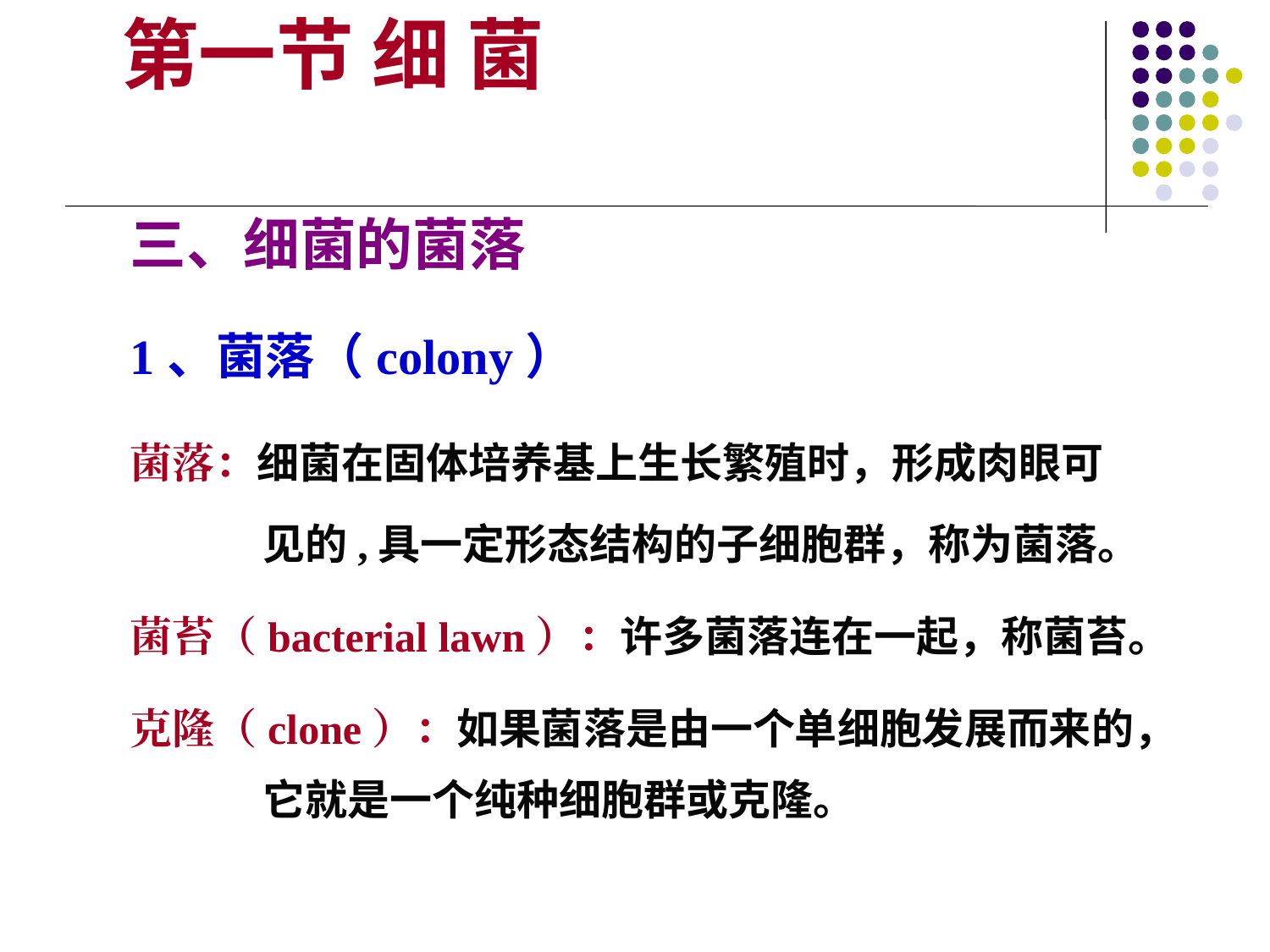

第一节 细 菌
三、细菌的菌落
1、菌落（colony）
菌落：细菌在固体培养基上生长繁殖时，形成肉眼可见的,具一定形态结构的子细胞群，称为菌落。
菌苔（bacterial lawn）：许多菌落连在一起，称菌苔。
克隆（clone）：如果菌落是由一个单细胞发展而来的，它就是一个纯种细胞群或克隆。